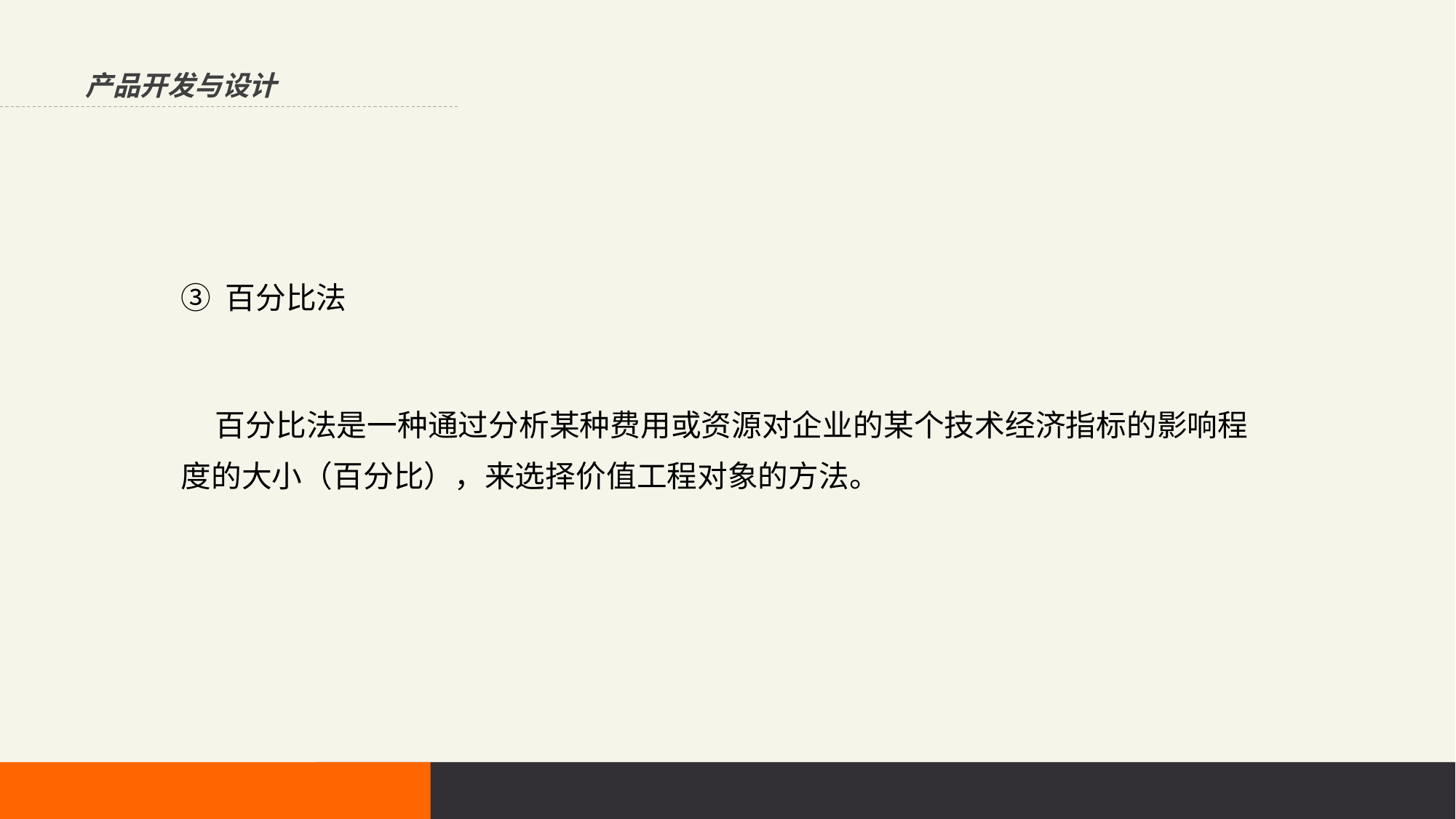

产品开发与设计
③ 百分比法
    百分比法是一种通过分析某种费用或资源对企业的某个技术经济指标的影响程度的大小（百分比），来选择价值工程对象的方法。